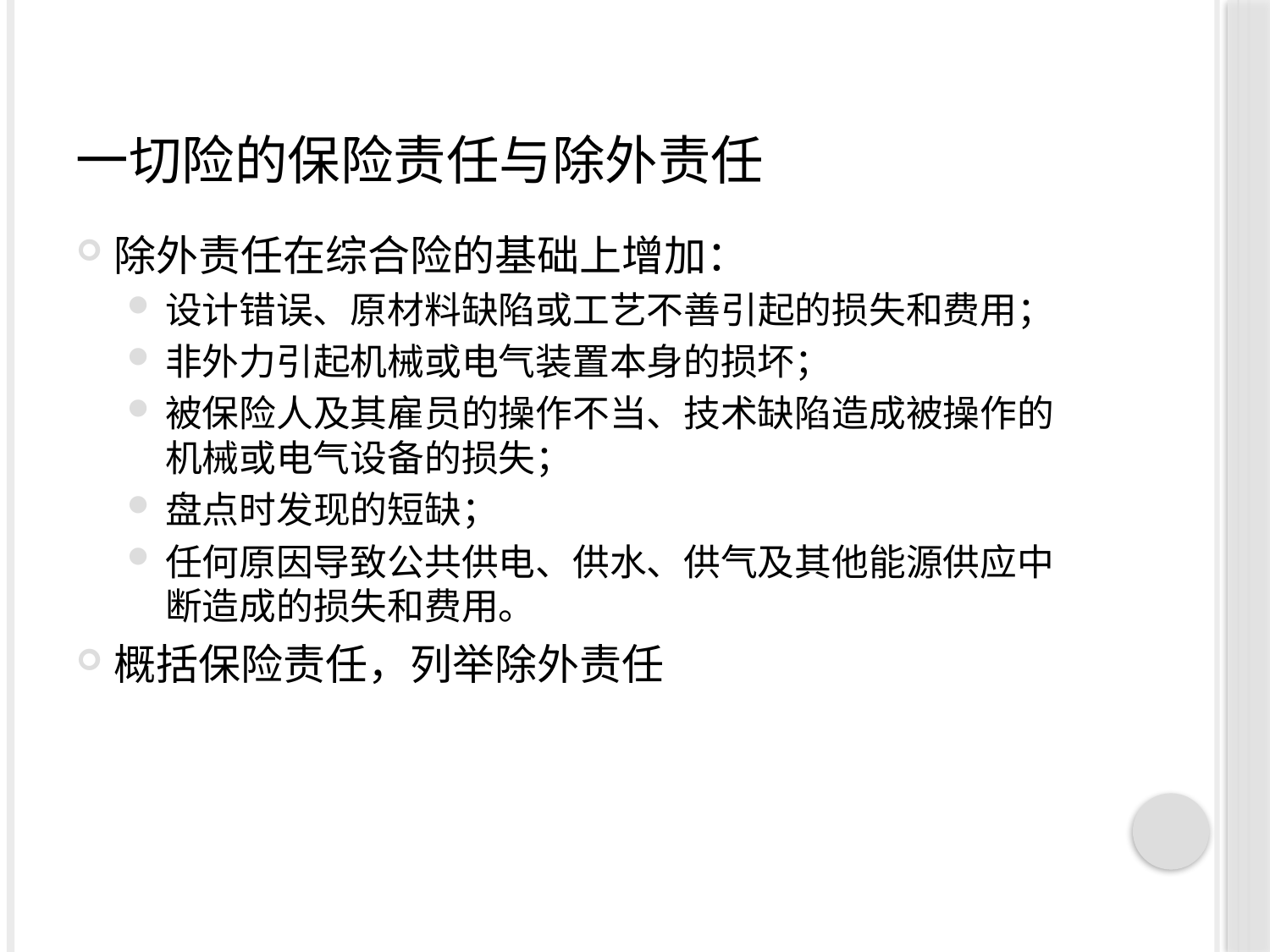

# 一切险的保险责任与除外责任
除外责任在综合险的基础上增加：
设计错误、原材料缺陷或工艺不善引起的损失和费用；
非外力引起机械或电气装置本身的损坏；
被保险人及其雇员的操作不当、技术缺陷造成被操作的机械或电气设备的损失；
盘点时发现的短缺；
任何原因导致公共供电、供水、供气及其他能源供应中断造成的损失和费用。
概括保险责任，列举除外责任